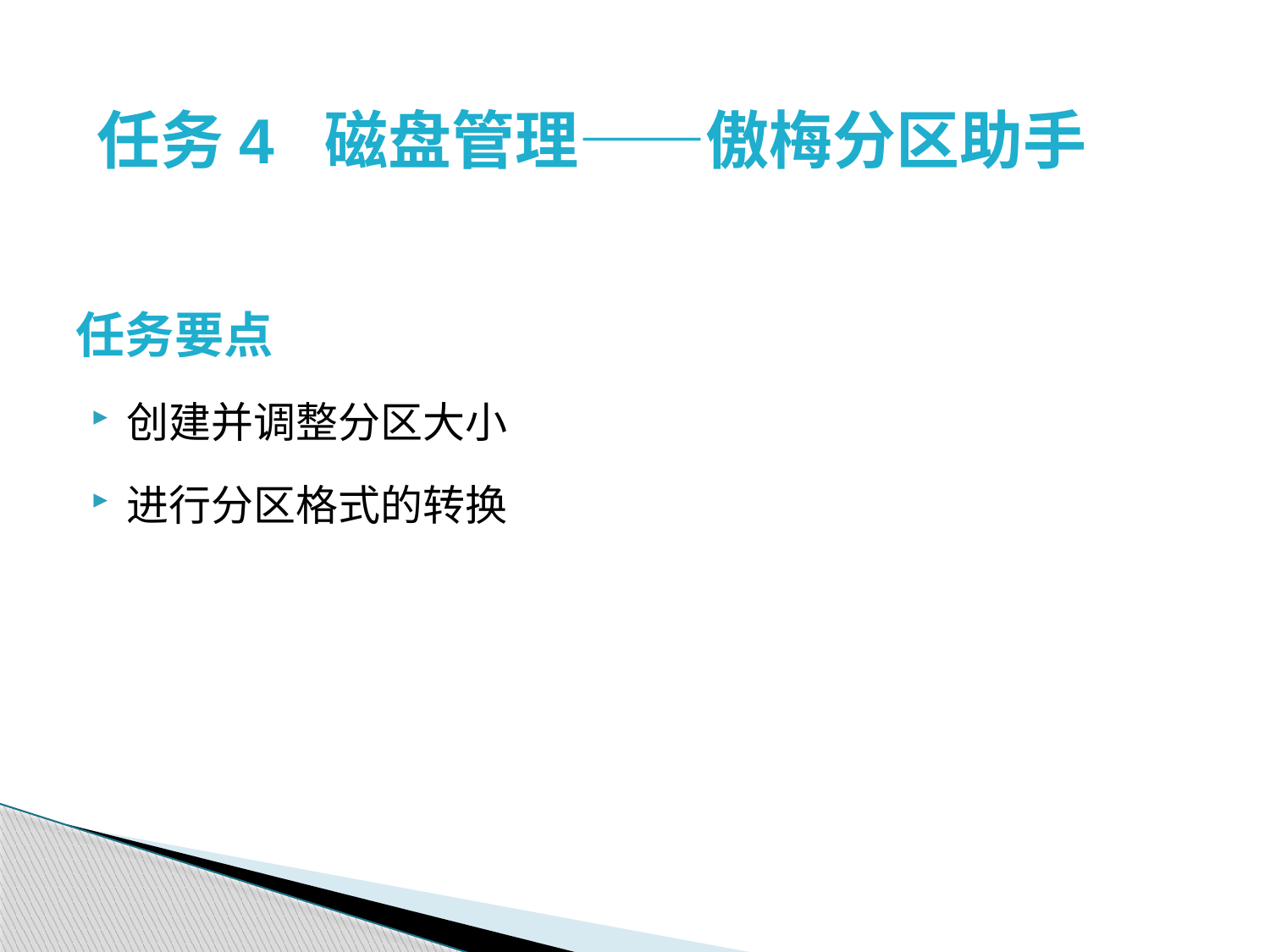

任务4  磁盘管理——傲梅分区助手
任务要点
创建并调整分区大小
进行分区格式的转换